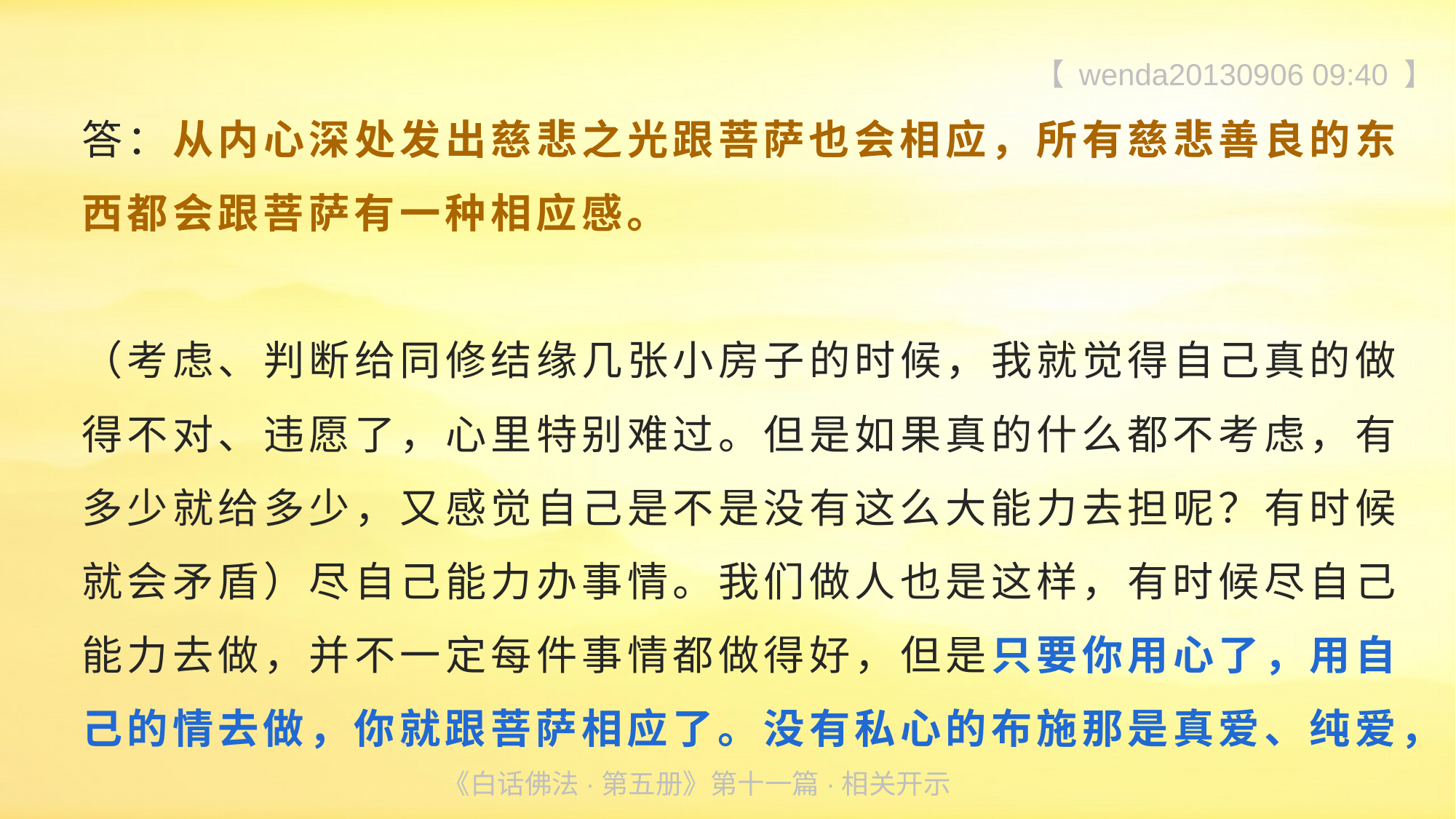

【 wenda20130906 09:40 】
答：从内心深处发出慈悲之光跟菩萨也会相应，所有慈悲善良的东西都会跟菩萨有一种相应感。

（考虑、判断给同修结缘几张小房子的时候，我就觉得自己真的做得不对、违愿了，心里特别难过。但是如果真的什么都不考虑，有多少就给多少，又感觉自己是不是没有这么大能力去担呢？有时候就会矛盾）尽自己能力办事情。我们做人也是这样，有时候尽自己能力去做，并不一定每件事情都做得好，但是只要你用心了，用自己的情去做，你就跟菩萨相应了。没有私心的布施那是真爱、纯爱，
《白话佛法·第五册》第十一篇·相关开示